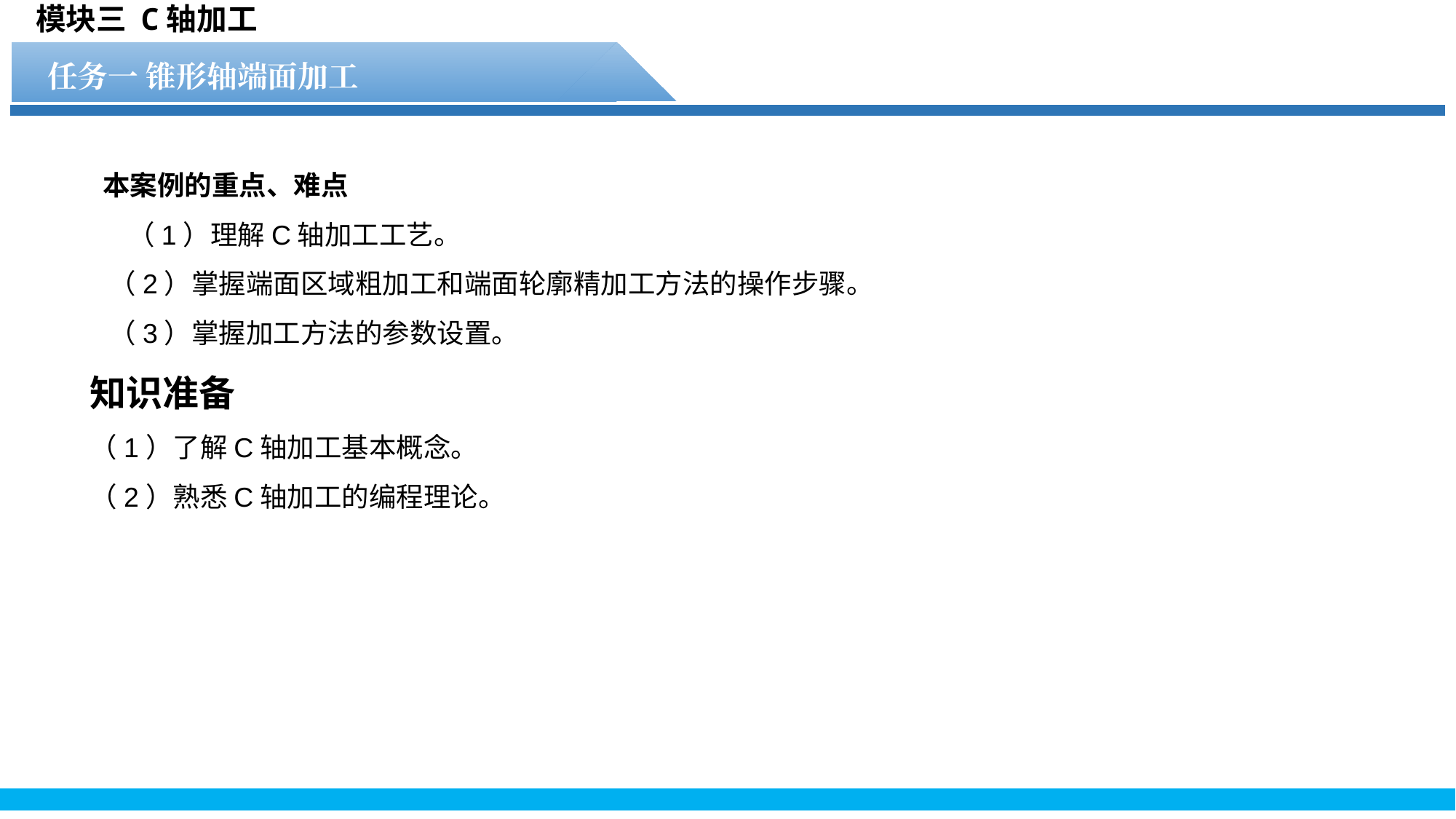

模块三 C轴加工

任务一 锥形轴端面加工
任务1 水轮文件的显示操作
 本案例的重点、难点
     （1）理解C轴加工工艺。
  （2）掌握端面区域粗加工和端面轮廓精加工方法的操作步骤。
  （3）掌握加工方法的参数设置。
知识准备
（1）了解C轴加工基本概念。
（2）熟悉C轴加工的编程理论。